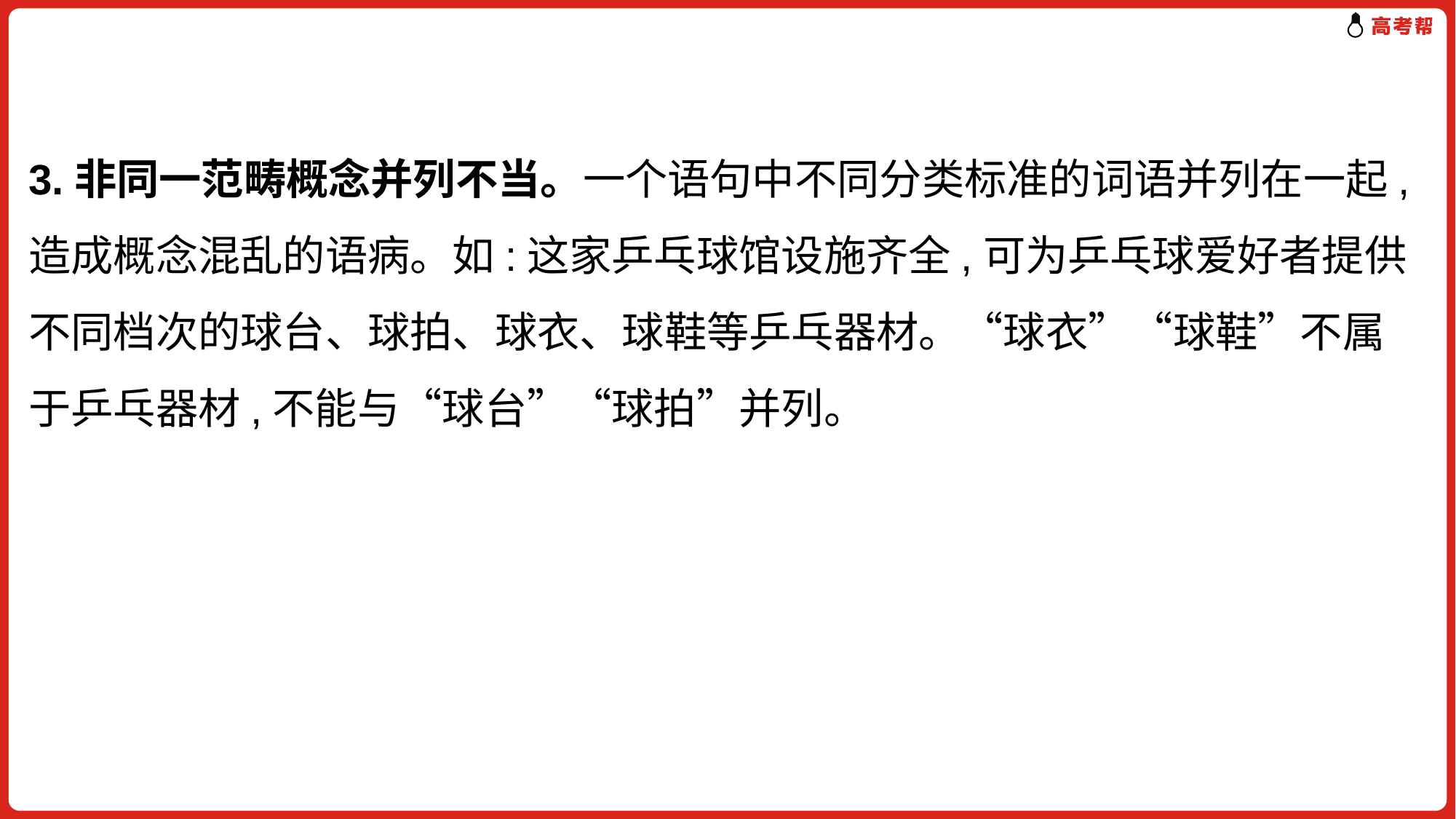

3.非同一范畴概念并列不当。一个语句中不同分类标准的词语并列在一起,造成概念混乱的语病。如:这家乒乓球馆设施齐全,可为乒乓球爱好者提供不同档次的球台、球拍、球衣、球鞋等乒乓器材。“球衣”“球鞋”不属于乒乓器材,不能与“球台”“球拍”并列。